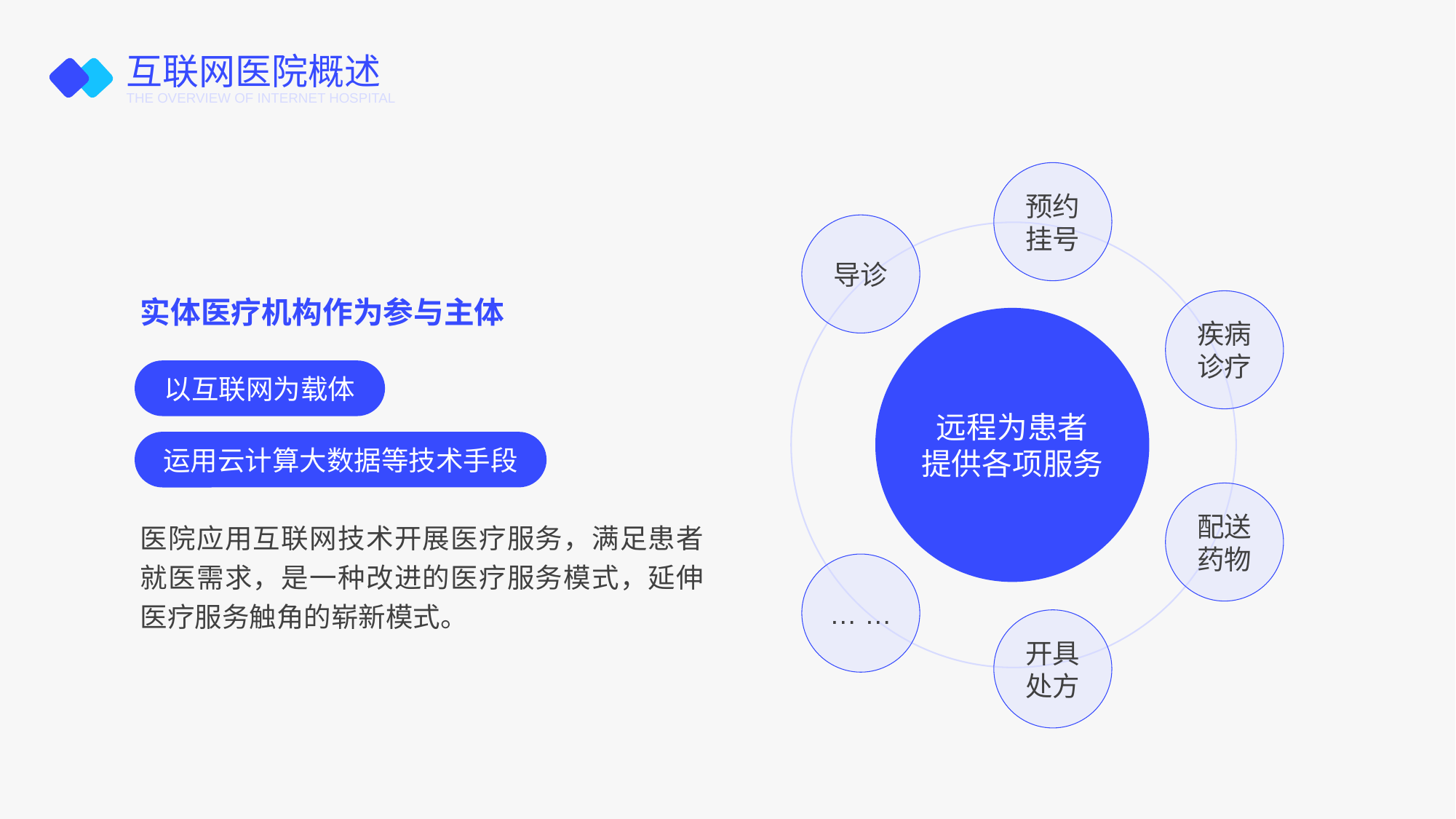

# 互联网医院概述
THE OVERVIEW OF INTERNET HOSPITAL
预约
挂号
导诊

疾病
诊疗
实体医疗机构作为参与主体
远程为患者
提供各项服务
以互联网为载体

运用云计算大数据等技术手段

配送
药物
医院应用互联网技术开展医疗服务，满足患者就医需求，是一种改进的医疗服务模式，延伸医疗服务触角的崭新模式。
… …
开具
处方